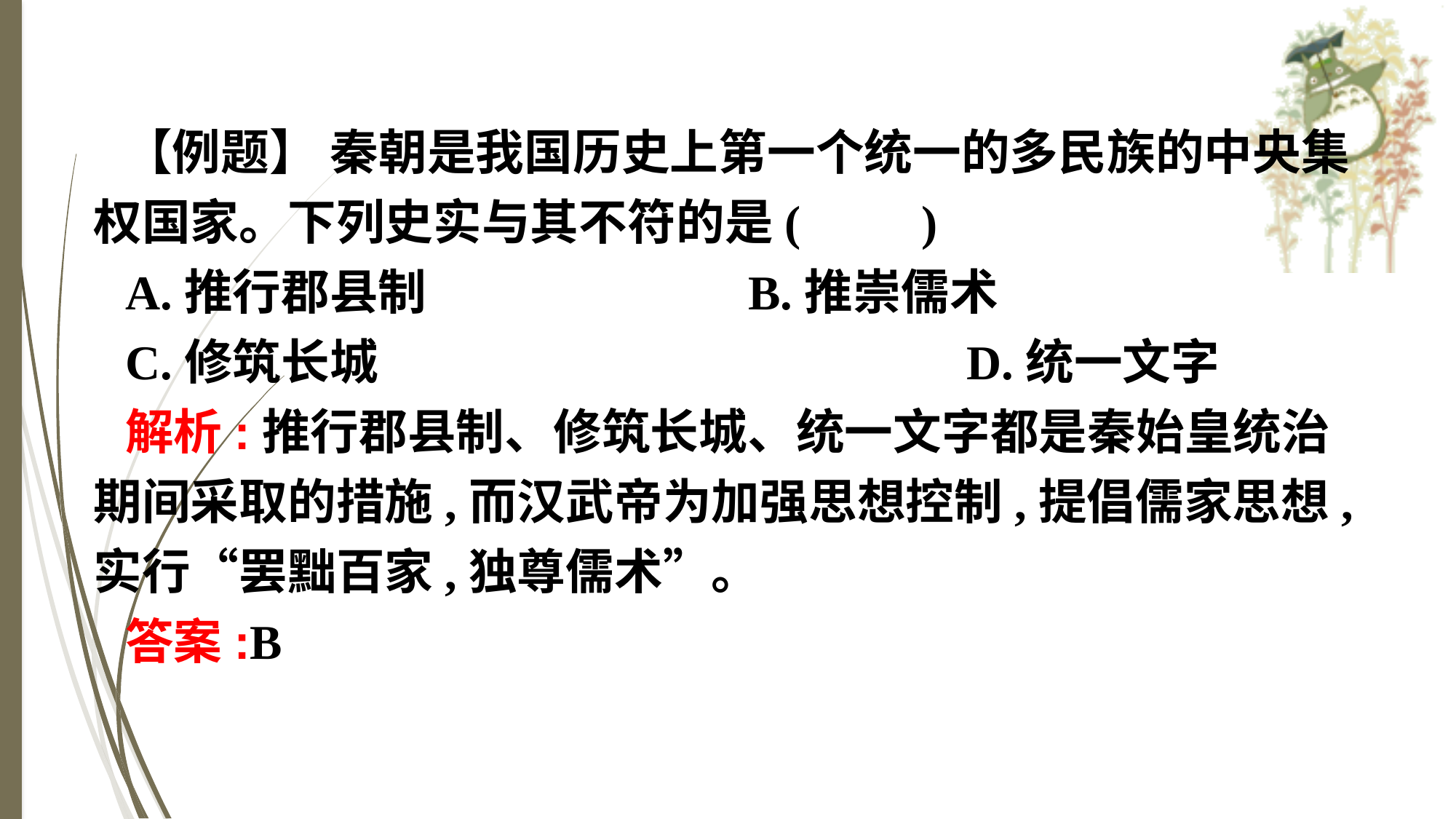

【例题】 秦朝是我国历史上第一个统一的多民族的中央集权国家。下列史实与其不符的是(　　)
A.推行郡县制　　　　　	B.推崇儒术
C.修筑长城						D.统一文字
解析:推行郡县制、修筑长城、统一文字都是秦始皇统治期间采取的措施,而汉武帝为加强思想控制,提倡儒家思想,实行“罢黜百家,独尊儒术”。
答案:B